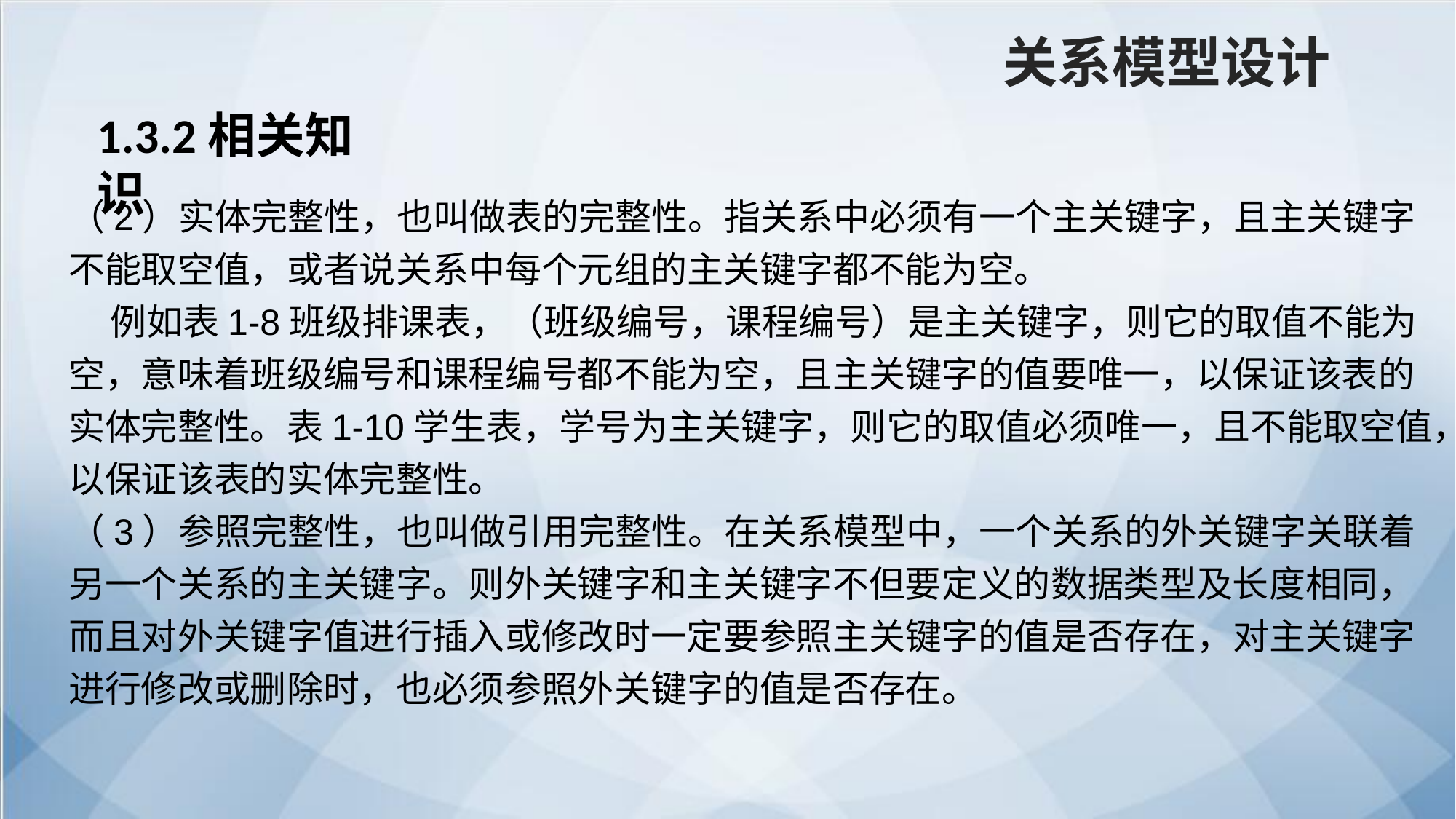

关系模型设计
1.3.2相关知识
（2）实体完整性，也叫做表的完整性。指关系中必须有一个主关键字，且主关键字不能取空值，或者说关系中每个元组的主关键字都不能为空。
    例如表1-8班级排课表，（班级编号，课程编号）是主关键字，则它的取值不能为空，意味着班级编号和课程编号都不能为空，且主关键字的值要唯一，以保证该表的实体完整性。表1-10学生表，学号为主关键字，则它的取值必须唯一，且不能取空值，以保证该表的实体完整性。
（3）参照完整性，也叫做引用完整性。在关系模型中，一个关系的外关键字关联着另一个关系的主关键字。则外关键字和主关键字不但要定义的数据类型及长度相同，而且对外关键字值进行插入或修改时一定要参照主关键字的值是否存在，对主关键字进行修改或删除时，也必须参照外关键字的值是否存在。